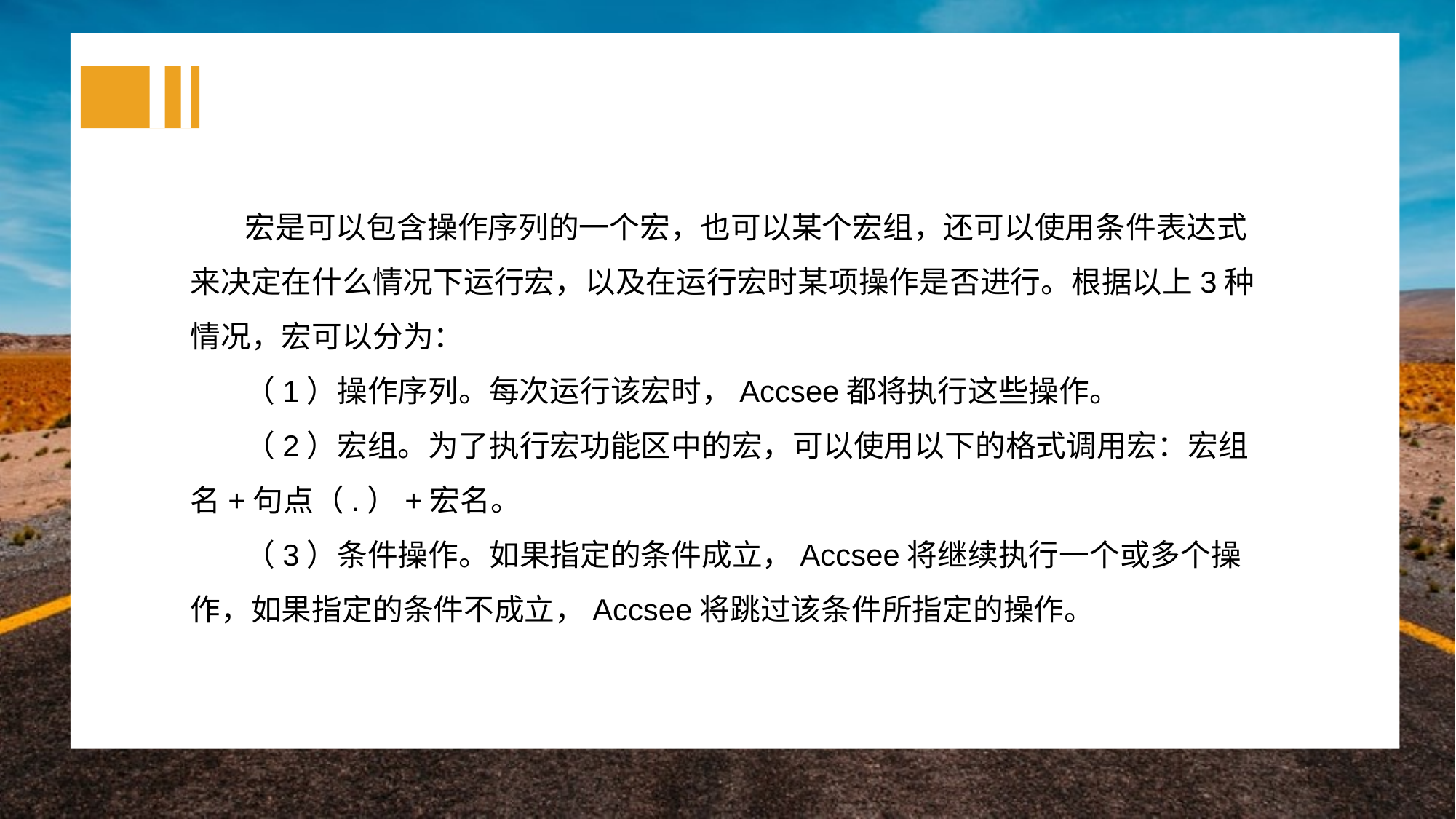

宏是可以包含操作序列的一个宏，也可以某个宏组，还可以使用条件表达式来决定在什么情况下运行宏，以及在运行宏时某项操作是否进行。根据以上3种情况，宏可以分为：
（1）操作序列。每次运行该宏时，Accsee都将执行这些操作。
（2）宏组。为了执行宏功能区中的宏，可以使用以下的格式调用宏：宏组名+句点（.）+宏名。
（3）条件操作。如果指定的条件成立，Accsee将继续执行一个或多个操作，如果指定的条件不成立，Accsee将跳过该条件所指定的操作。